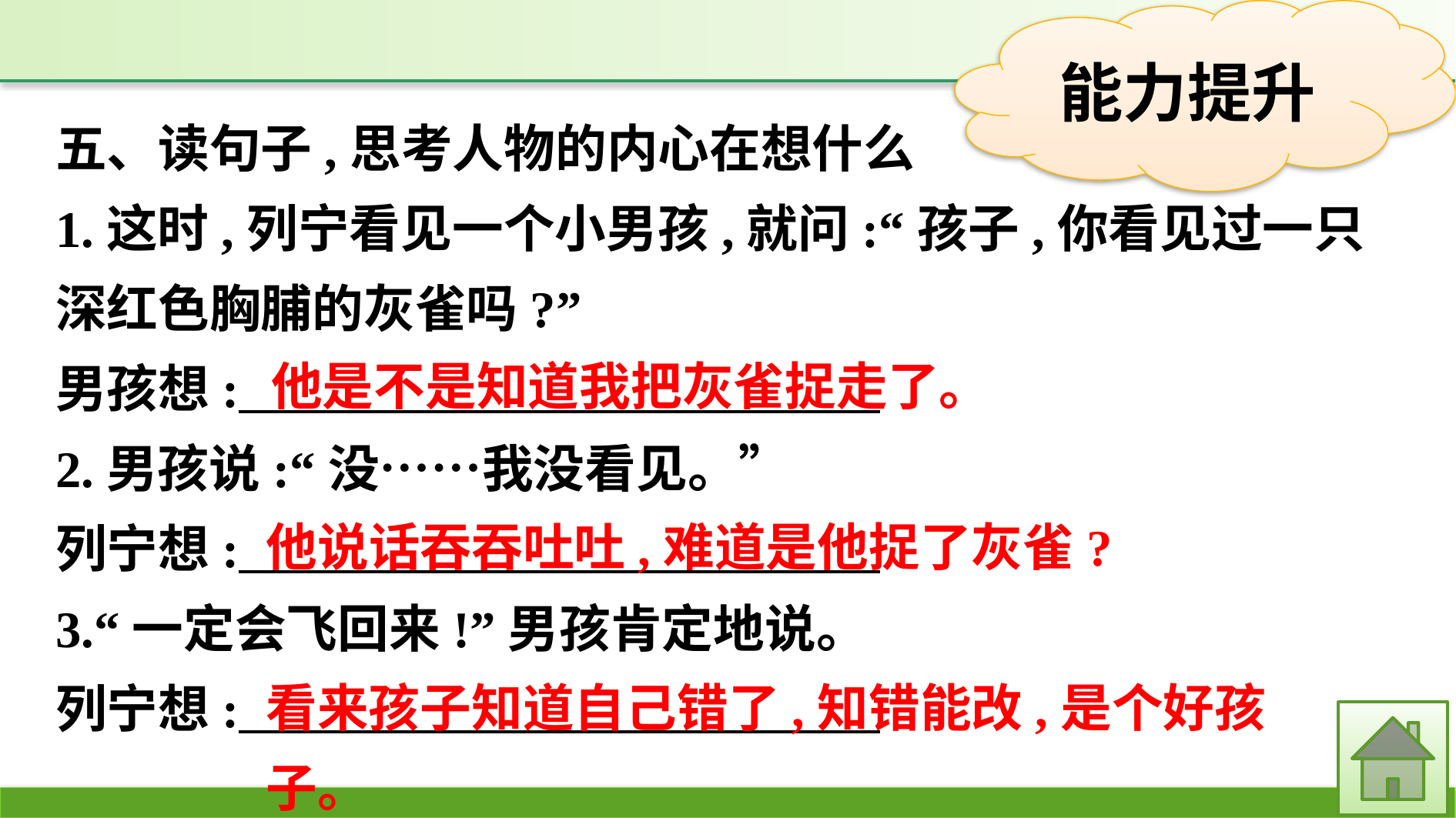

五、读句子,思考人物的内心在想什么
1.这时,列宁看见一个小男孩,就问:“孩子,你看见过一只深红色胸脯的灰雀吗?”
男孩想:
2.男孩说:“没……我没看见。”
列宁想:
3.“一定会飞回来!”男孩肯定地说。
列宁想:
他是不是知道我把灰雀捉走了。
他说话吞吞吐吐,难道是他捉了灰雀?
看来孩子知道自己错了,知错能改,是个好孩子。